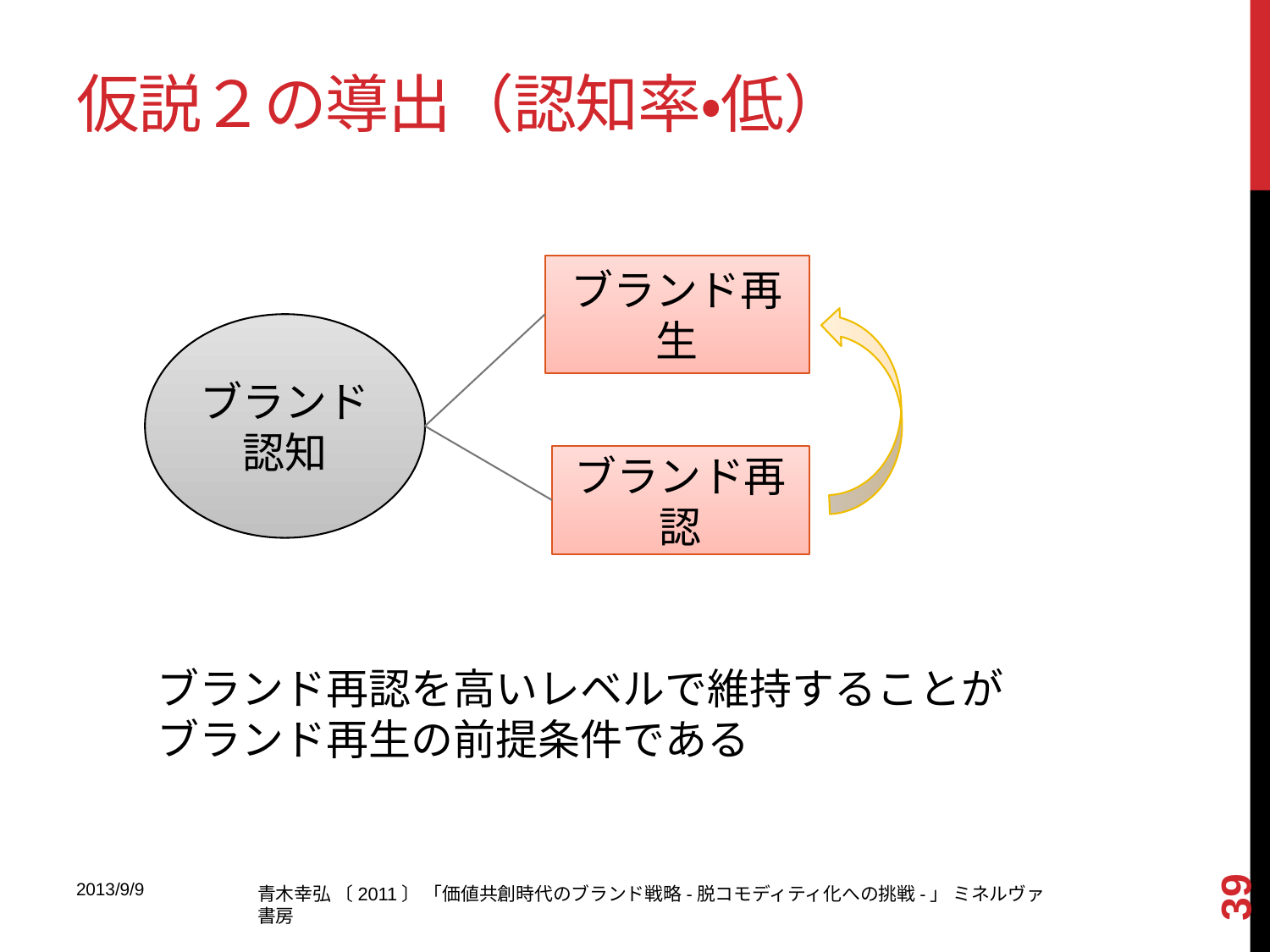

# 仮説２の導出（認知率・低）
ブランド再生
ブランド認知

ブランド再認
ブランド再認を高いレベルで維持することがブランド再生の前提条件である
39
2013/9/9
青木幸弘 〔2011〕 「価値共創時代のブランド戦略-脱コモディティ化への挑戦-」 ミネルヴァ書房